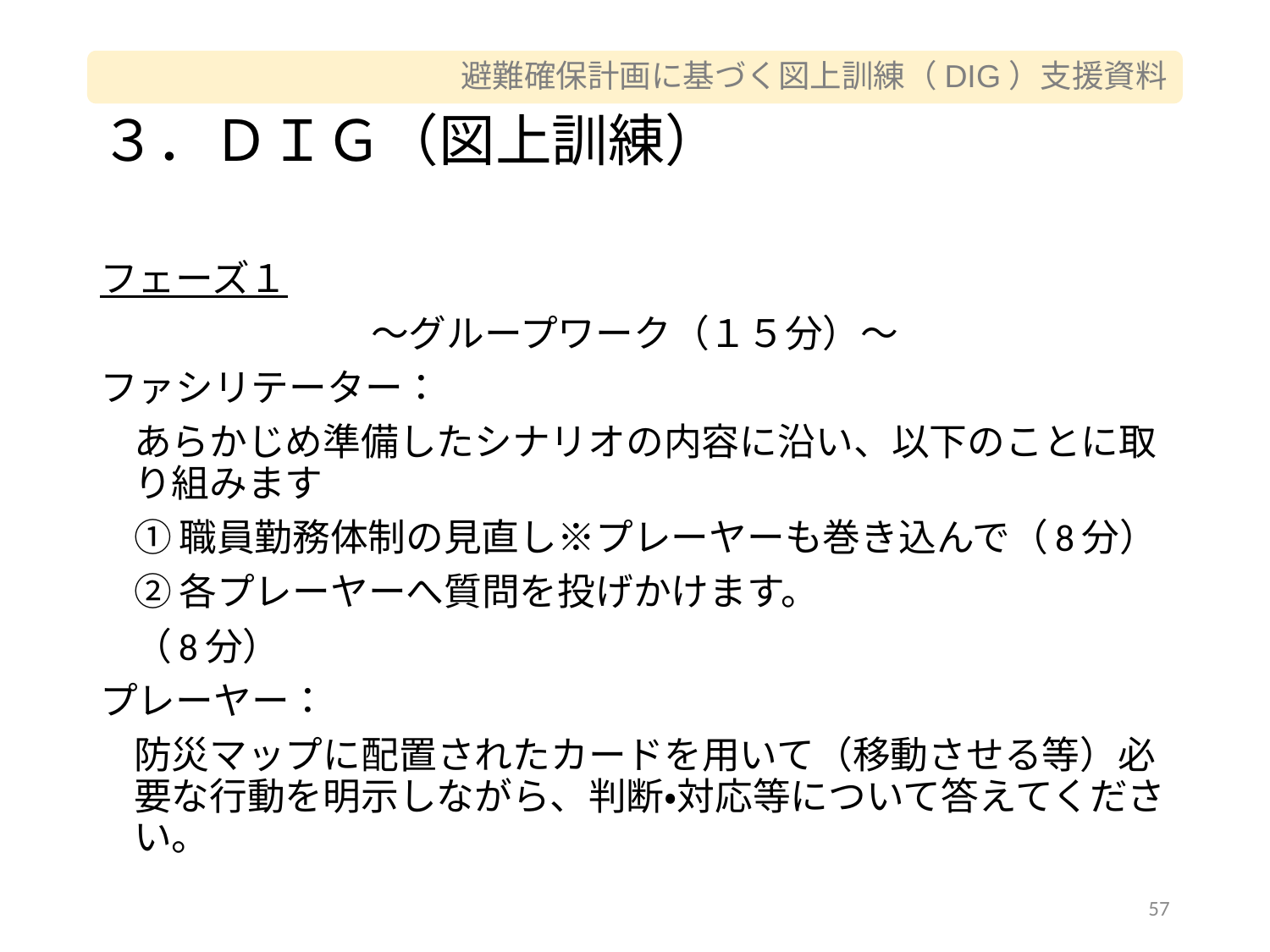

# ３．ＤＩＧ（図上訓練）
フェーズ１
～グループワーク（１５分）～
ファシリテーター：
あらかじめ準備したシナリオの内容に沿い、以下のことに取り組みます
①職員勤務体制の見直し※プレーヤーも巻き込んで（8分）
②各プレーヤーへ質問を投げかけます。
（8分）
プレーヤー：
防災マップに配置されたカードを用いて（移動させる等）必要な行動を明示しながら、判断・対応等について答えてください。
57